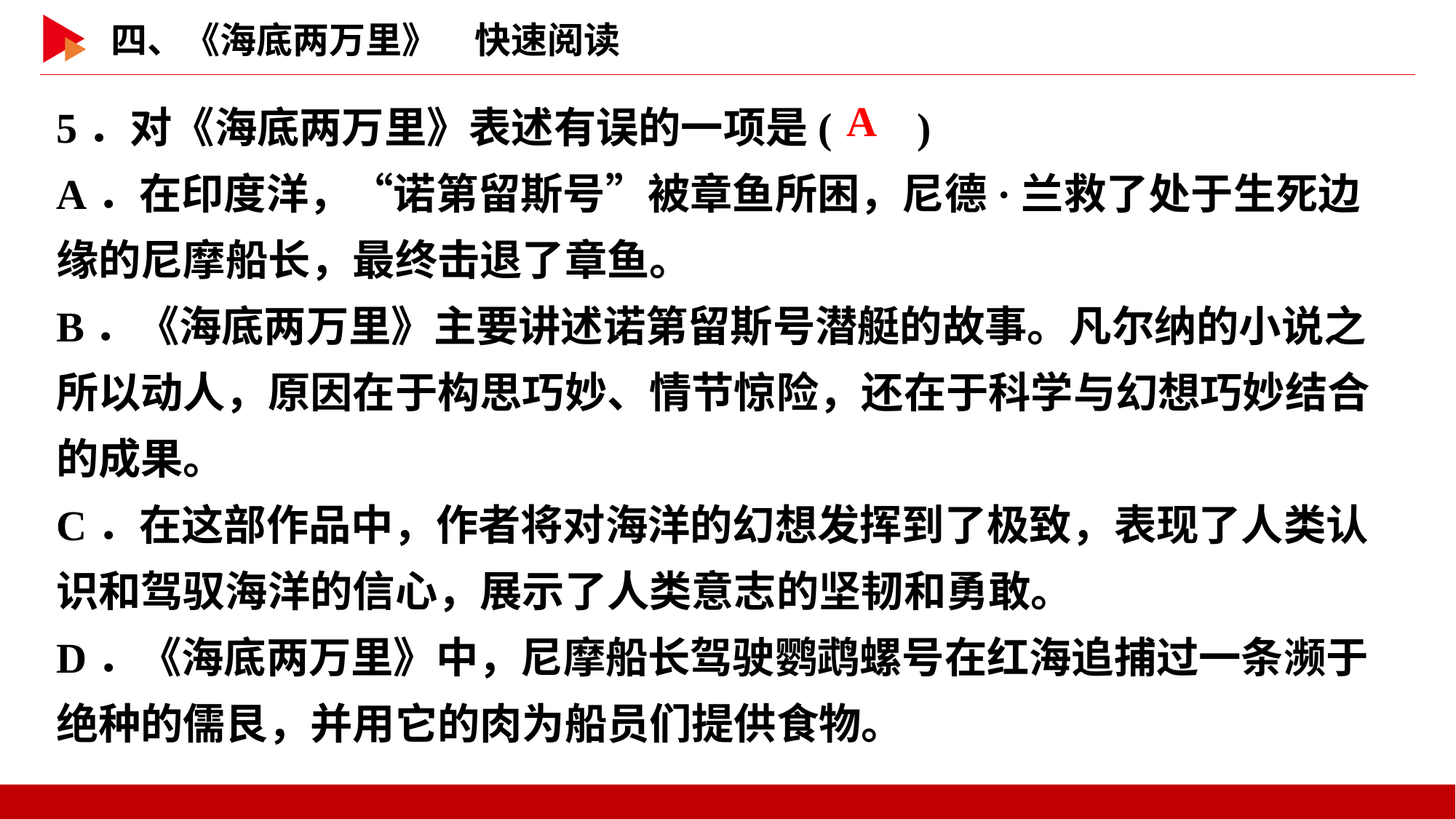

5．对《海底两万里》表述有误的一项是(        )
A．在印度洋，“诺第留斯号”被章鱼所困，尼德·兰救了处于生死边缘的尼摩船长，最终击退了章鱼。
B．《海底两万里》主要讲述诺第留斯号潜艇的故事。凡尔纳的小说之所以动人，原因在于构思巧妙、情节惊险，还在于科学与幻想巧妙结合的成果。
C．在这部作品中，作者将对海洋的幻想发挥到了极致，表现了人类认识和驾驭海洋的信心，展示了人类意志的坚韧和勇敢。
D．《海底两万里》中，尼摩船长驾驶鹦鹉螺号在红海追捕过一条濒于绝种的儒艮，并用它的肉为船员们提供食物。
   A